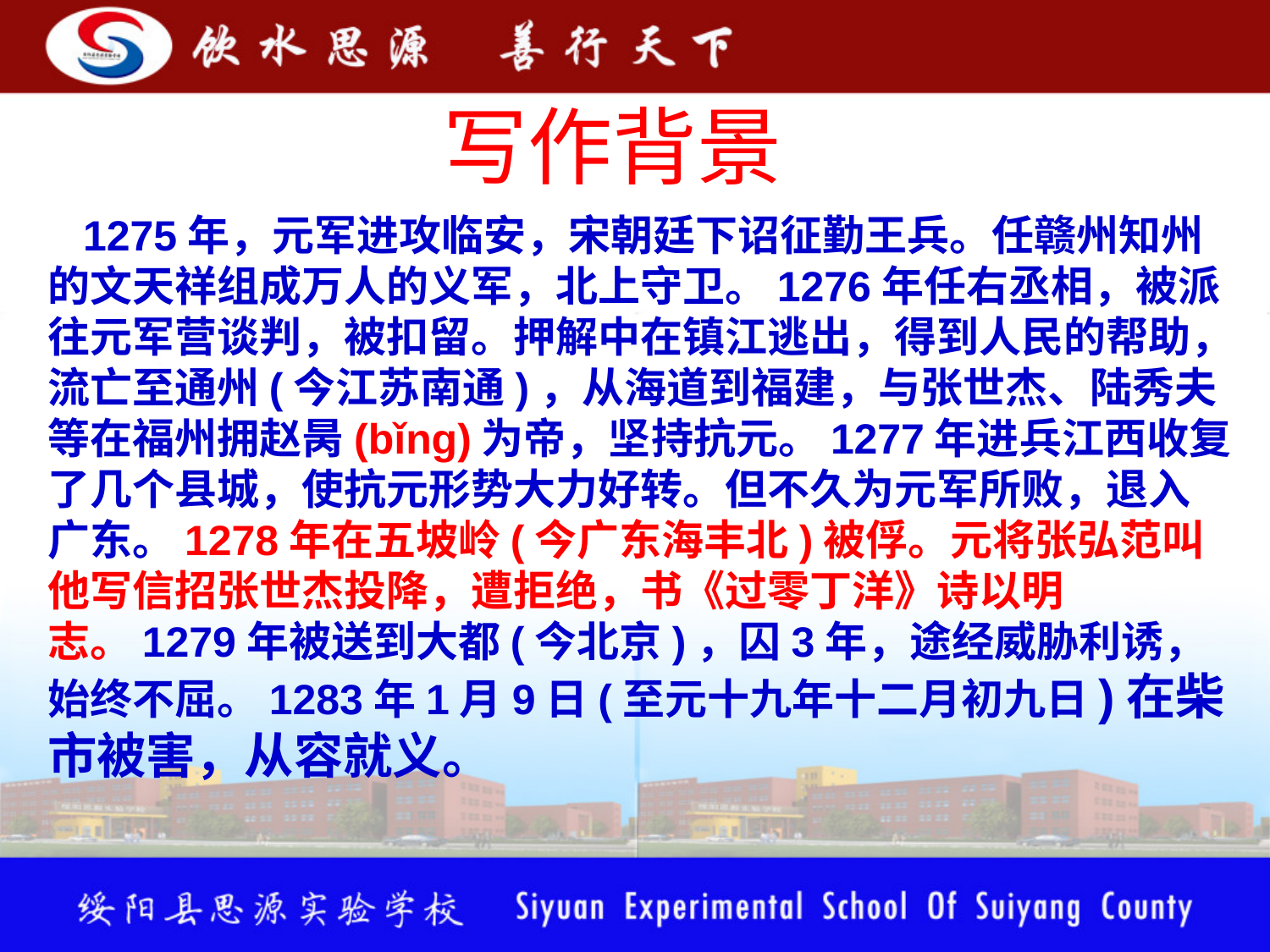

写作背景
   1275年，元军进攻临安，宋朝廷下诏征勤王兵。任赣州知州的文天祥组成万人的义军，北上守卫。1276年任右丞相，被派往元军营谈判，被扣留。押解中在镇江逃出，得到人民的帮助，流亡至通州(今江苏南通)，从海道到福建，与张世杰、陆秀夫等在福州拥赵昺(bǐng)为帝，坚持抗元。1277年进兵江西收复了几个县城，使抗元形势大力好转。但不久为元军所败，退入广东。1278年在五坡岭(今广东海丰北)被俘。元将张弘范叫他写信招张世杰投降，遭拒绝，书《过零丁洋》诗以明志。1279年被送到大都(今北京)，囚3年，途经威胁利诱，始终不屈。1283年1月9日(至元十九年十二月初九日)在柴市被害，从容就义。